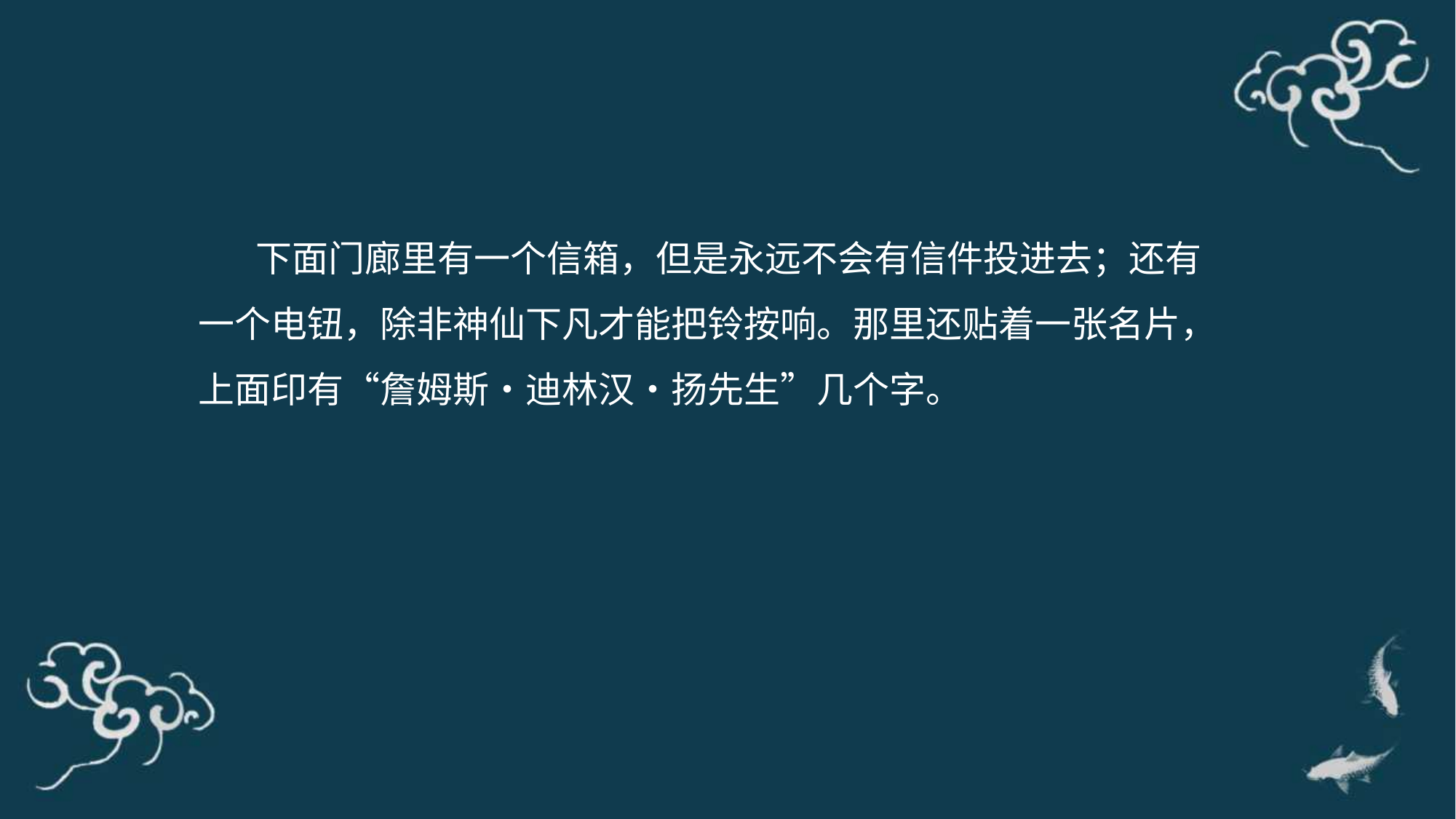

下面门廊里有一个信箱，但是永远不会有信件投进去；还有一个电钮，除非神仙下凡才能把铃按响。那里还贴着一张名片，上面印有“詹姆斯•迪林汉•扬先生”几个字。